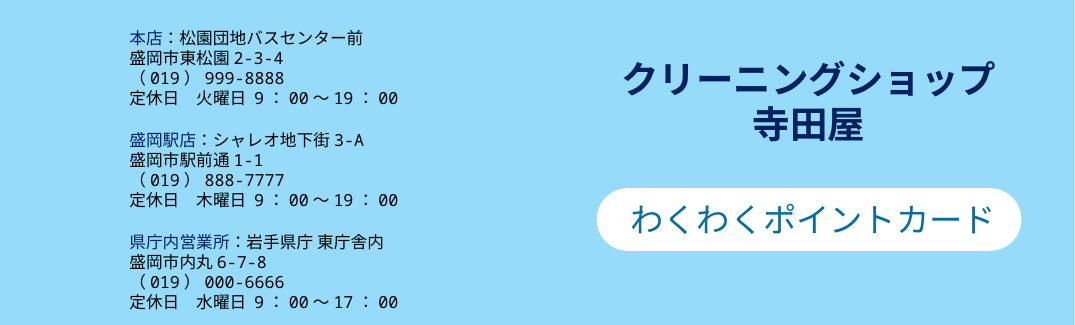

本店：松園団地バスセンター前
盛岡市東松園2-3-4　（019）999-8888
定休日　火曜日 9：00～19：00
クリーニングショップ
寺田屋
盛岡駅店：シャレオ地下街3-A
盛岡市駅前通1-1　 （019）888-7777
定休日　木曜日 9：00～19：00

わくわくポイントカード
県庁内営業所：岩手県庁 東庁舎内
盛岡市内丸6-7-8　 （019）000-6666
定休日　水曜日 9：00～17：00